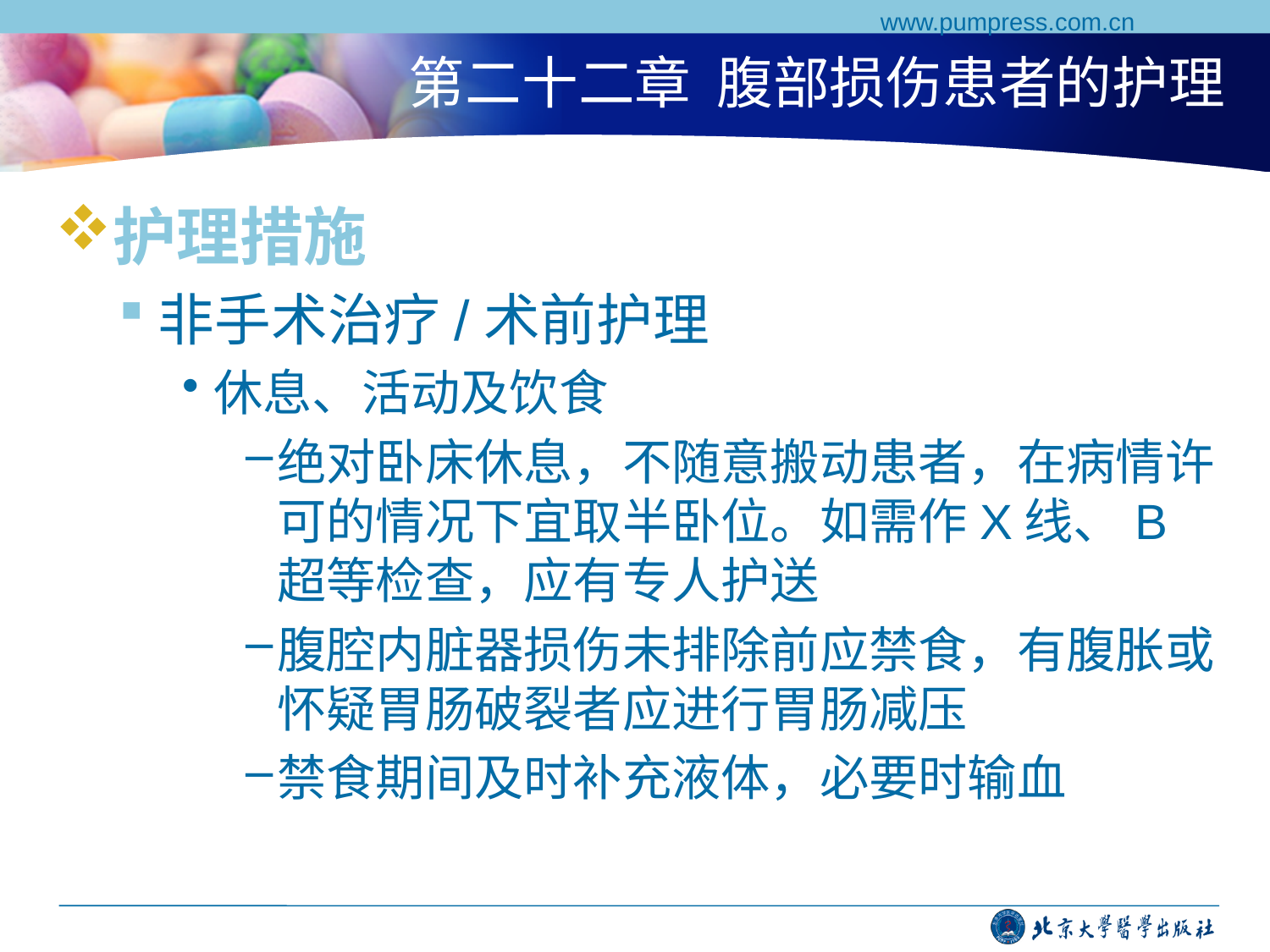

www.pumpress.com.cn
# 第二十二章  腹部损伤患者的护理
护理措施
非手术治疗/术前护理
休息、活动及饮食
绝对卧床休息，不随意搬动患者，在病情许可的情况下宜取半卧位。如需作X线、B超等检查，应有专人护送
腹腔内脏器损伤未排除前应禁食，有腹胀或怀疑胃肠破裂者应进行胃肠减压
禁食期间及时补充液体，必要时输血